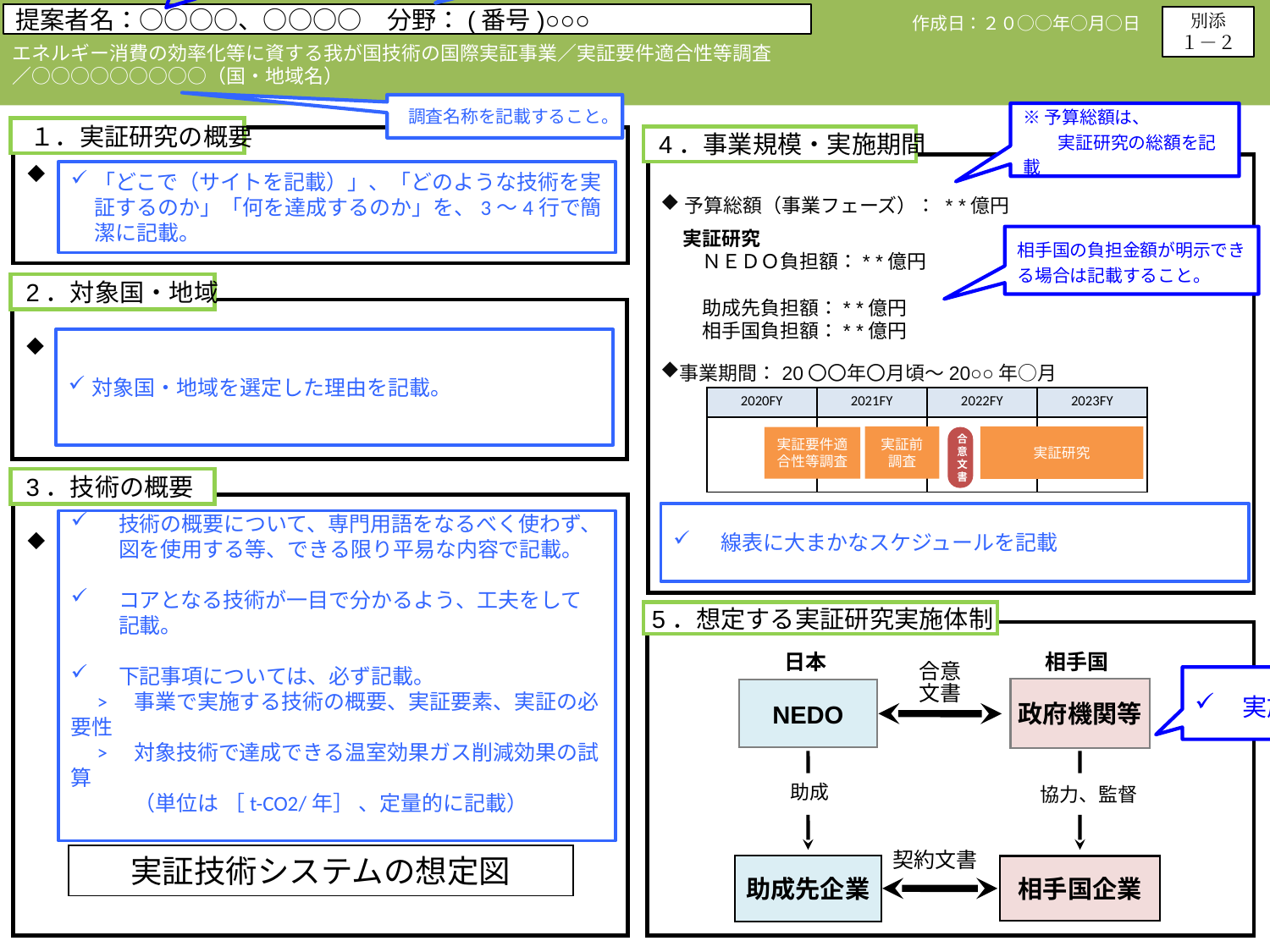

Web入力フォームに記入の「分野」と同じにすること
共同提案の場合、幹事法人を明確にすること。

エネルギー消費の効率化等に資する我が国技術の国際実証事業／実証要件適合性等調査
／○○○○○○○○○（国・地域名）
提案者名：○○○○、○○○○　分野：(番号)○○○
作成日：２０○○年○月○日
別添
１－２
調査名称を記載すること。
※予算総額は、
　　実証研究の総額を記載
 １．実証研究の概要
 4．事業規模・実施期間

****

予算総額（事業フェーズ）： * *億円

事業期間：20〇〇年〇月頃～20○○年○月
「どこで（サイトを記載）」、「どのような技術を実証するのか」「何を達成するのか」を、3～4行で簡潔に記載。
実証研究
　ＮＥＤＯ負担額：* *億円
　助成先負担額：* *億円
　相手国負担額：* *億円
相手国の負担金額が明示できる場合は記載すること。
 2．対象国・地域

***
対象国・地域を選定した理由を記載。
| 2020FY | 2021FY | 2022FY | 2023FY |
| --- | --- | --- | --- |
|  |  |  |  |
実証前
調査
実証研究
実証要件適合性等調査
合意文書
 3．技術の概要

******

線表に大まかなスケジュールを記載
技術の概要について、専門用語をなるべく使わず、図を使用する等、できる限り平易な内容で記載。

コアとなる技術が一目で分かるよう、工夫をして記載。

下記事項については、必ず記載。
　>　事業で実施する技術の概要、実証要素、実証の必要性
　>　対象技術で達成できる温室効果ガス削減効果の試算
　　　（単位は ［t-CO2/年］ 、定量的に記載）

5．想定する実証研究実施体制

日本
相手国
合意文書
実施体制図を記載。
政府機関等
NEDO

助成
協力、監督

契約文書
実証技術システムの想定図
助成先企業
相手国企業